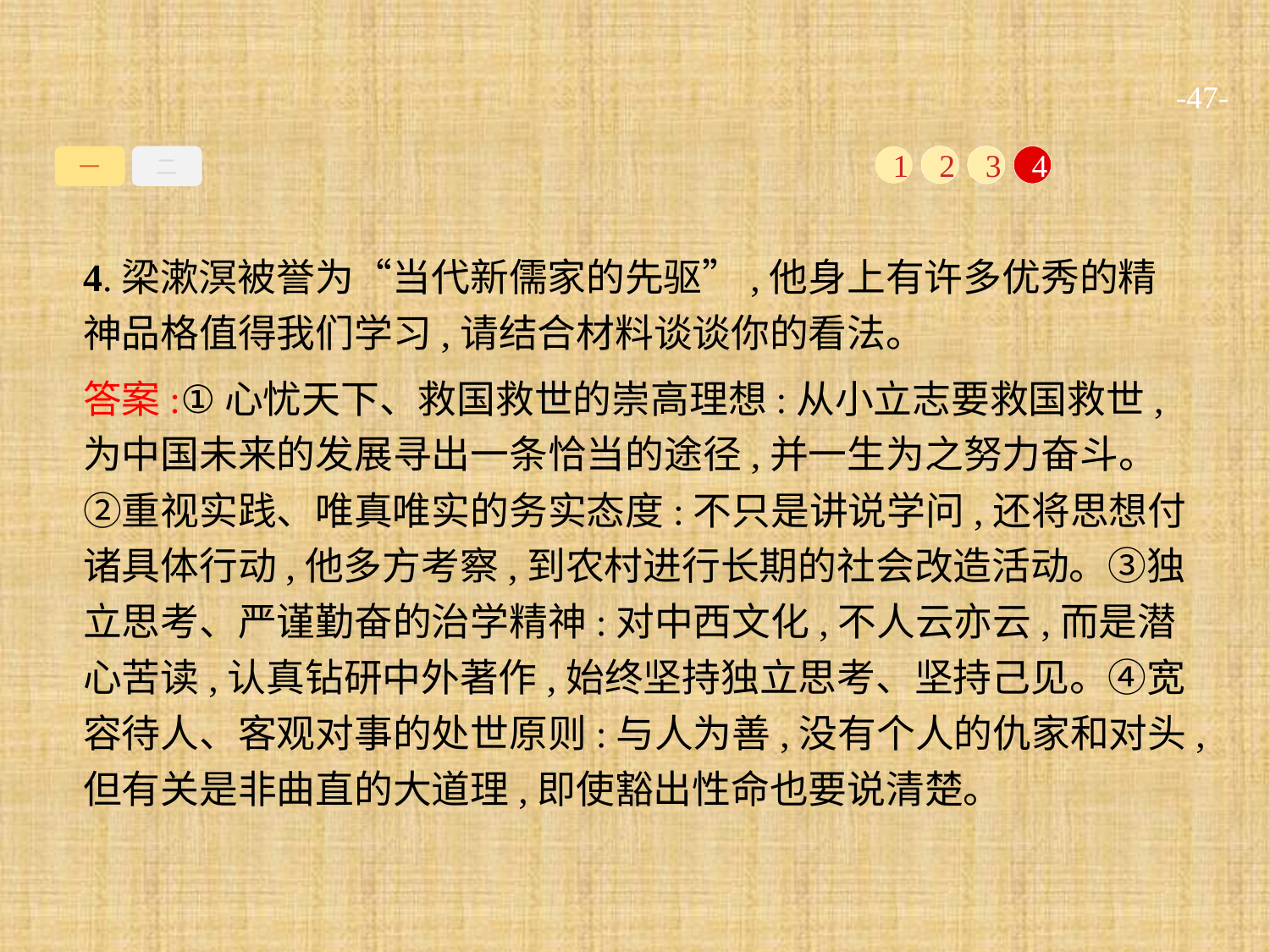

-47-
一
二
1
2
3
4
4.梁漱溟被誉为“当代新儒家的先驱”,他身上有许多优秀的精神品格值得我们学习,请结合材料谈谈你的看法。
答案:①心忧天下、救国救世的崇高理想:从小立志要救国救世,为中国未来的发展寻出一条恰当的途径,并一生为之努力奋斗。②重视实践、唯真唯实的务实态度:不只是讲说学问,还将思想付诸具体行动,他多方考察,到农村进行长期的社会改造活动。③独立思考、严谨勤奋的治学精神:对中西文化,不人云亦云,而是潜心苦读,认真钻研中外著作,始终坚持独立思考、坚持己见。④宽容待人、客观对事的处世原则:与人为善,没有个人的仇家和对头,但有关是非曲直的大道理,即使豁出性命也要说清楚。